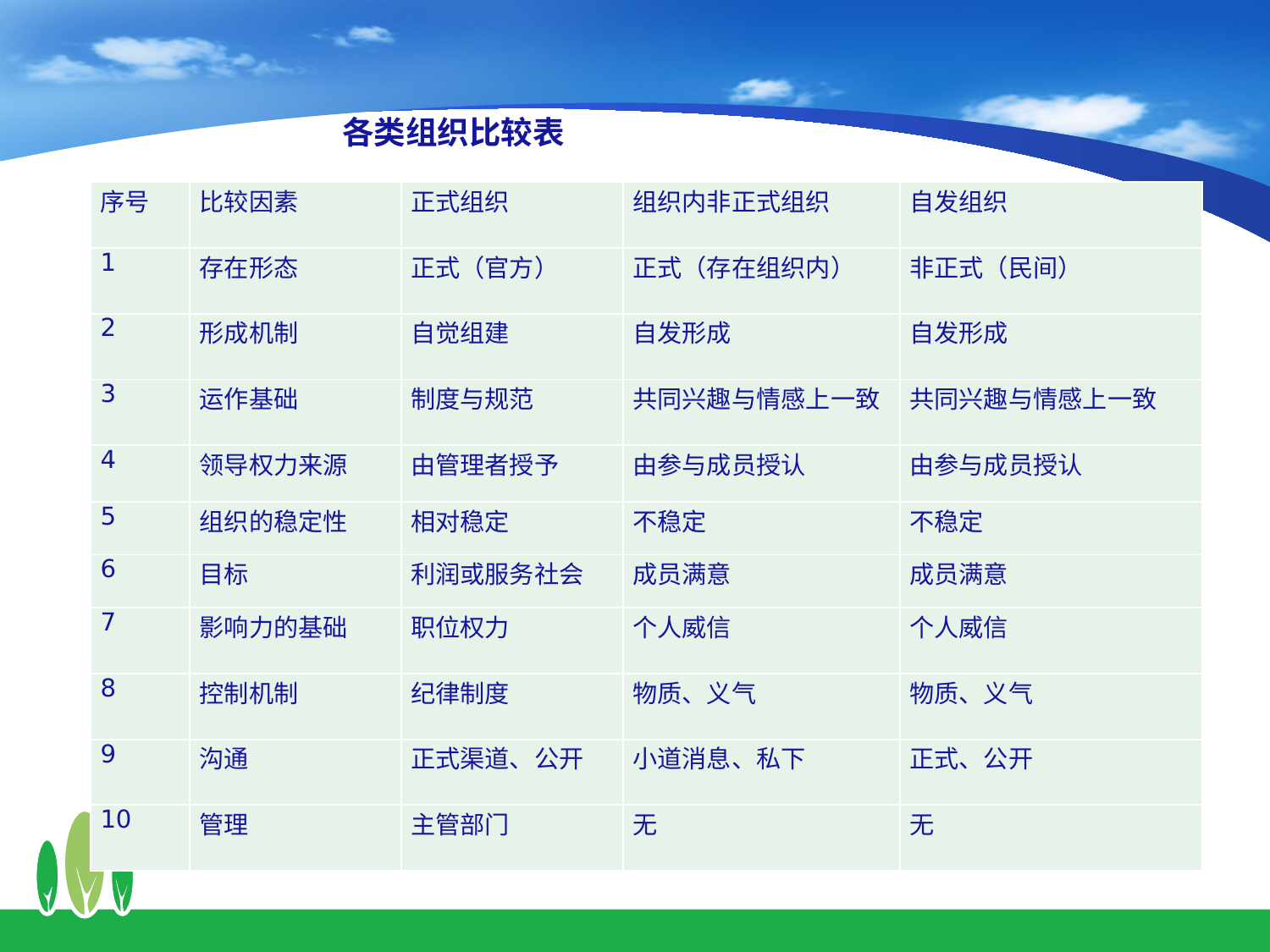

各类组织比较表
| 序号 | 比较因素 | 正式组织 | 组织内非正式组织 | 自发组织 |
| --- | --- | --- | --- | --- |
| 1 | 存在形态 | 正式（官方） | 正式（存在组织内） | 非正式（民间） |
| 2 | 形成机制 | 自觉组建 | 自发形成 | 自发形成 |
| 3 | 运作基础 | 制度与规范 | 共同兴趣与情感上一致 | 共同兴趣与情感上一致 |
| 4 | 领导权力来源 | 由管理者授予 | 由参与成员授认 | 由参与成员授认 |
| 5 | 组织的稳定性 | 相对稳定 | 不稳定 | 不稳定 |
| 6 | 目标 | 利润或服务社会 | 成员满意 | 成员满意 |
| 7 | 影响力的基础 | 职位权力 | 个人威信 | 个人威信 |
| 8 | 控制机制 | 纪律制度 | 物质、义气 | 物质、义气 |
| 9 | 沟通 | 正式渠道、公开 | 小道消息、私下 | 正式、公开 |
| 10 | 管理 | 主管部门 | 无 | 无 |